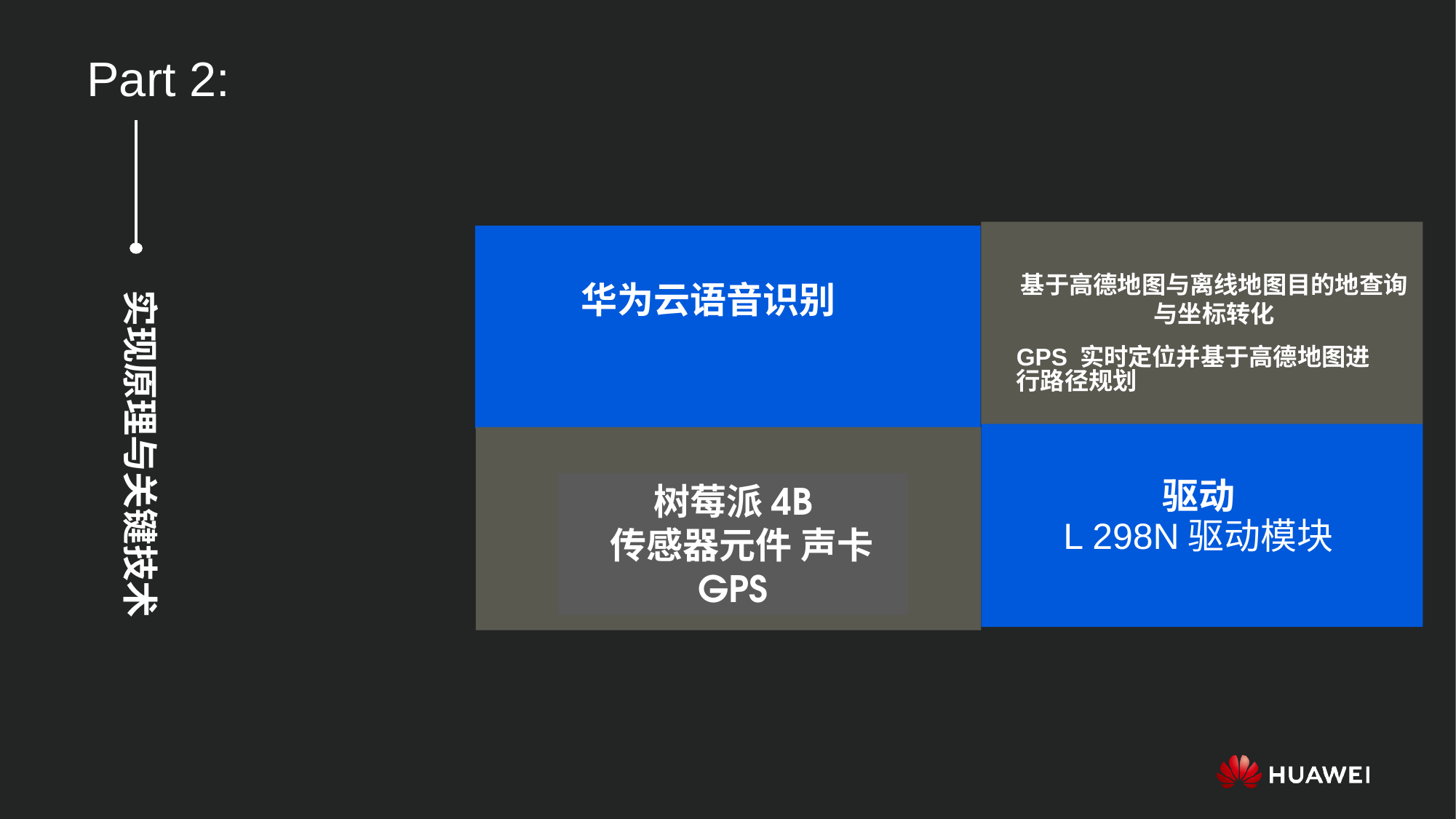

Part 2:

基于高德地图与离线地图目的地查询与坐标转化
GPS 实时定位并基于高德地图进行路径规划

华为云语音识别

实现原理与关键技术

驱动
L 298N驱动模块

树莓派4B
 传感器元件 声卡 GPS